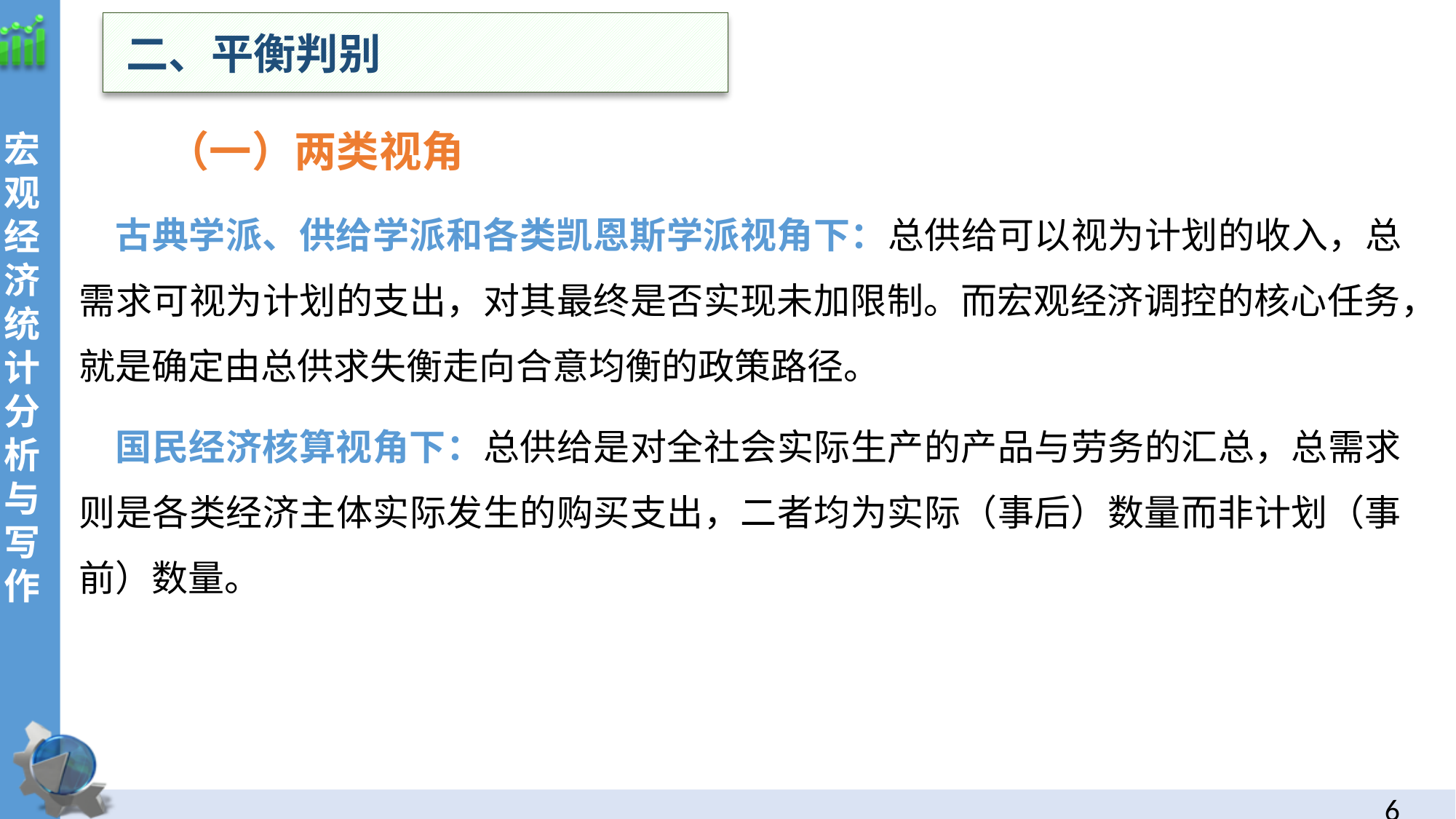

二、平衡判别
            （一）两类视角
古典学派、供给学派和各类凯恩斯学派视角下：总供给可以视为计划的收入，总需求可视为计划的支出，对其最终是否实现未加限制。而宏观经济调控的核心任务，就是确定由总供求失衡走向合意均衡的政策路径。
国民经济核算视角下：总供给是对全社会实际生产的产品与劳务的汇总，总需求则是各类经济主体实际发生的购买支出，二者均为实际（事后）数量而非计划（事前）数量。

6